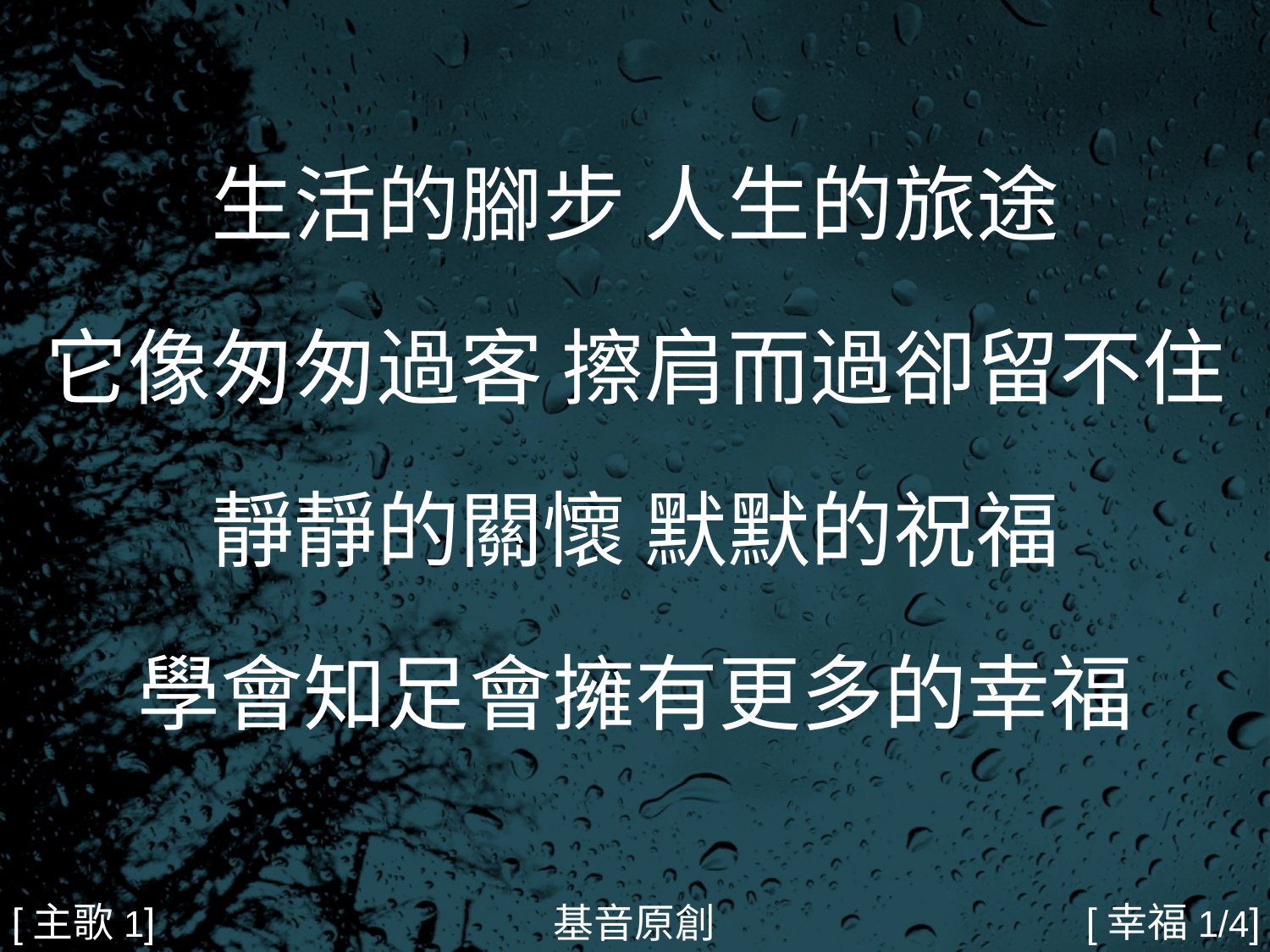

生活的腳步 人生的旅途

它像匆匆過客 擦肩而過卻留不住

靜靜的關懷 默默的祝福

學會知足會擁有更多的幸福
#

[主歌1]
[幸福1/4]
基音原創